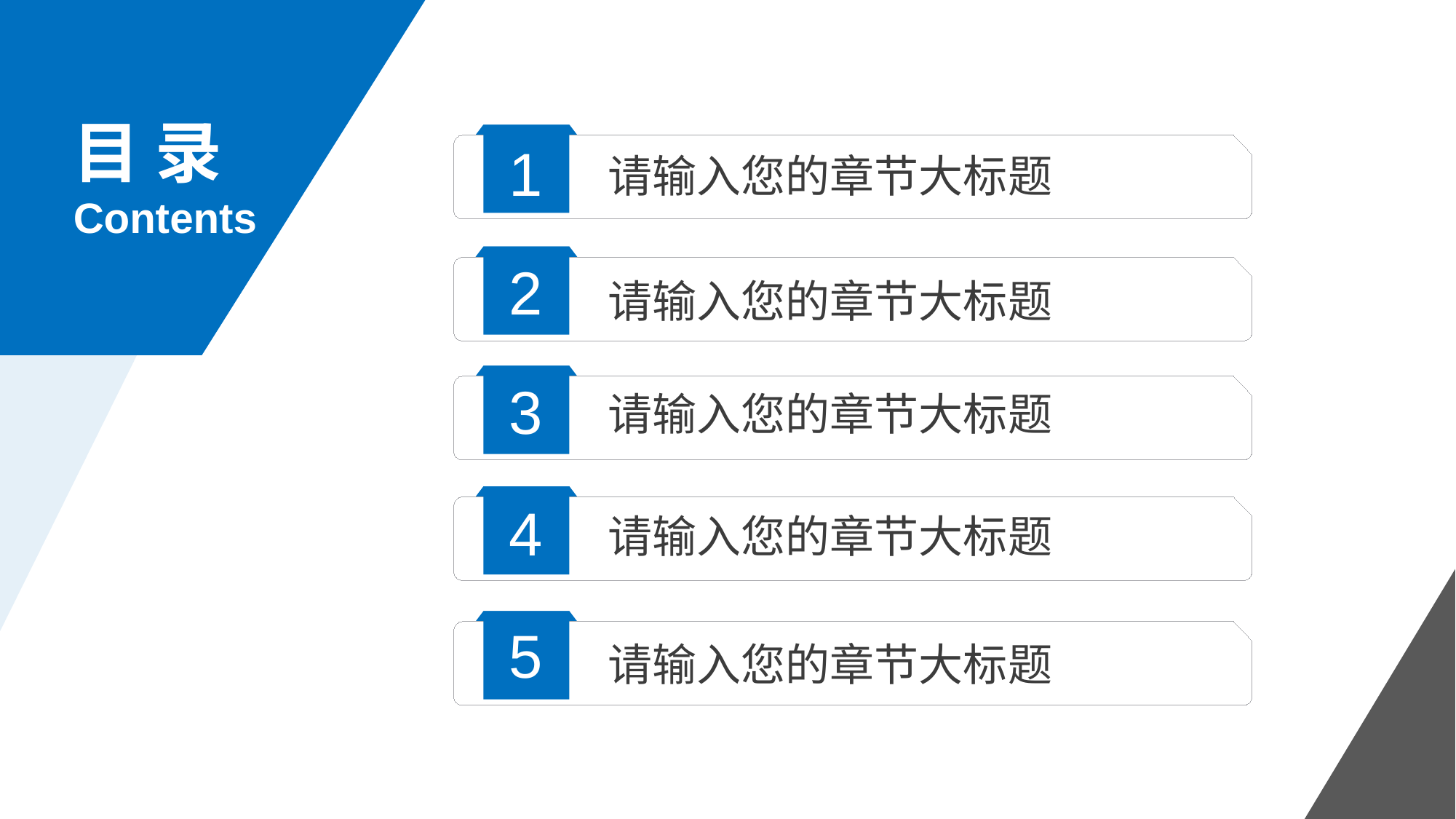

目 录
Contents

1

请输入您的章节大标题

2

请输入您的章节大标题

3

请输入您的章节大标题

4

请输入您的章节大标题

5

请输入您的章节大标题